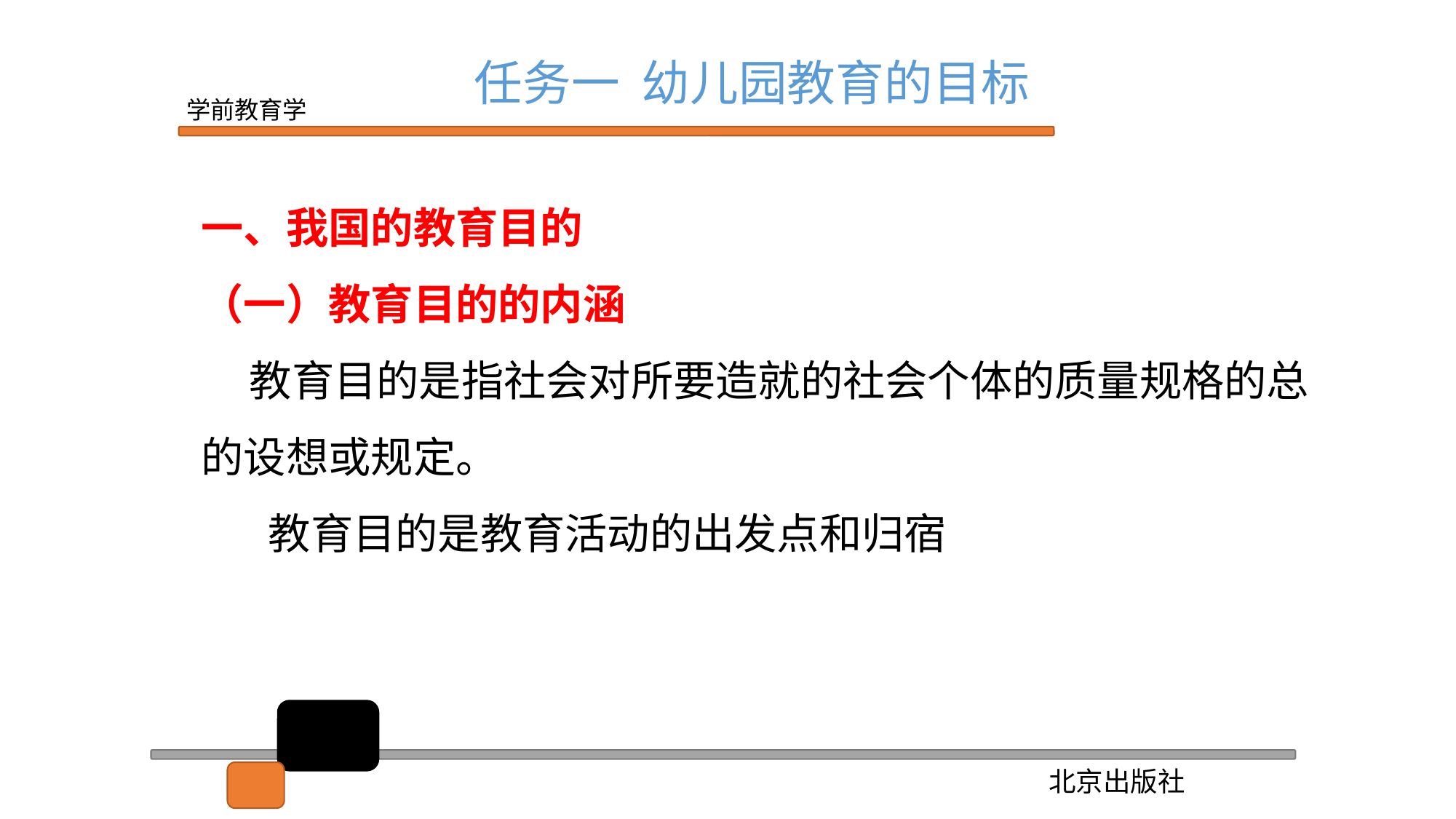

任务一  幼儿园教育的目标
一、我国的教育目的
（一）教育目的的内涵
    教育目的是指社会对所要造就的社会个体的质量规格的总的设想或规定。
      教育目的是教育活动的出发点和归宿